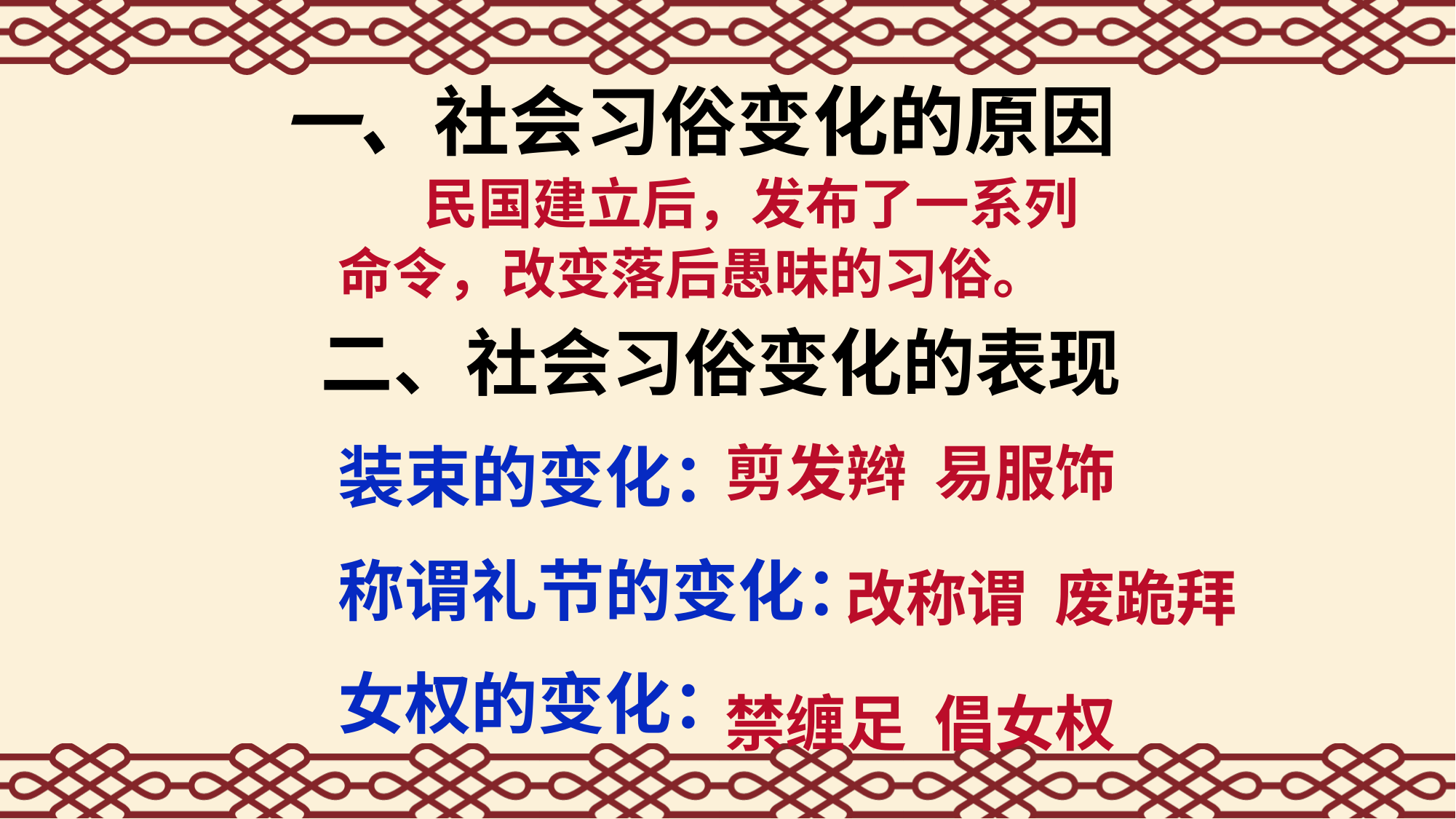

一、社会习俗变化的原因
    民国建立后，发布了一系列命令，改变落后愚昧的习俗。
二、社会习俗变化的表现
装束的变化：
称谓礼节的变化：
女权的变化：
剪发辫  易服饰
改称谓  废跪拜
禁缠足  倡女权